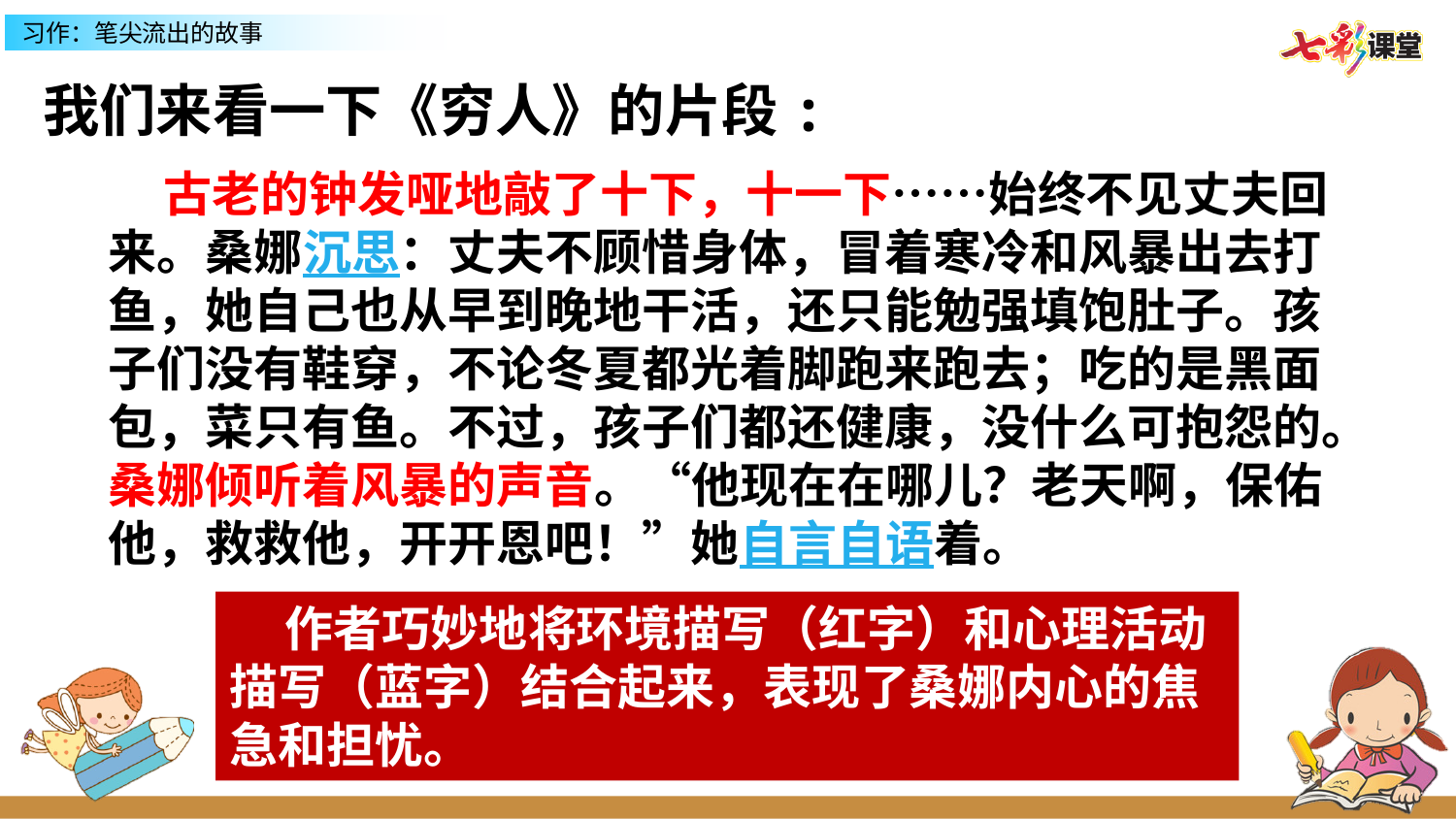

我们来看一下《穷人》的片段:
    古老的钟发哑地敲了十下，十一下……始终不见丈夫回来。桑娜沉思：丈夫不顾惜身体，冒着寒冷和风暴出去打鱼，她自己也从早到晚地干活，还只能勉强填饱肚子。孩子们没有鞋穿，不论冬夏都光着脚跑来跑去；吃的是黑面包，菜只有鱼。不过，孩子们都还健康，没什么可抱怨的。桑娜倾听着风暴的声音。“他现在在哪儿？老天啊，保佑他，救救他，开开恩吧！”她自言自语着。
    作者巧妙地将环境描写（红字）和心理活动描写（蓝字）结合起来，表现了桑娜内心的焦急和担忧。